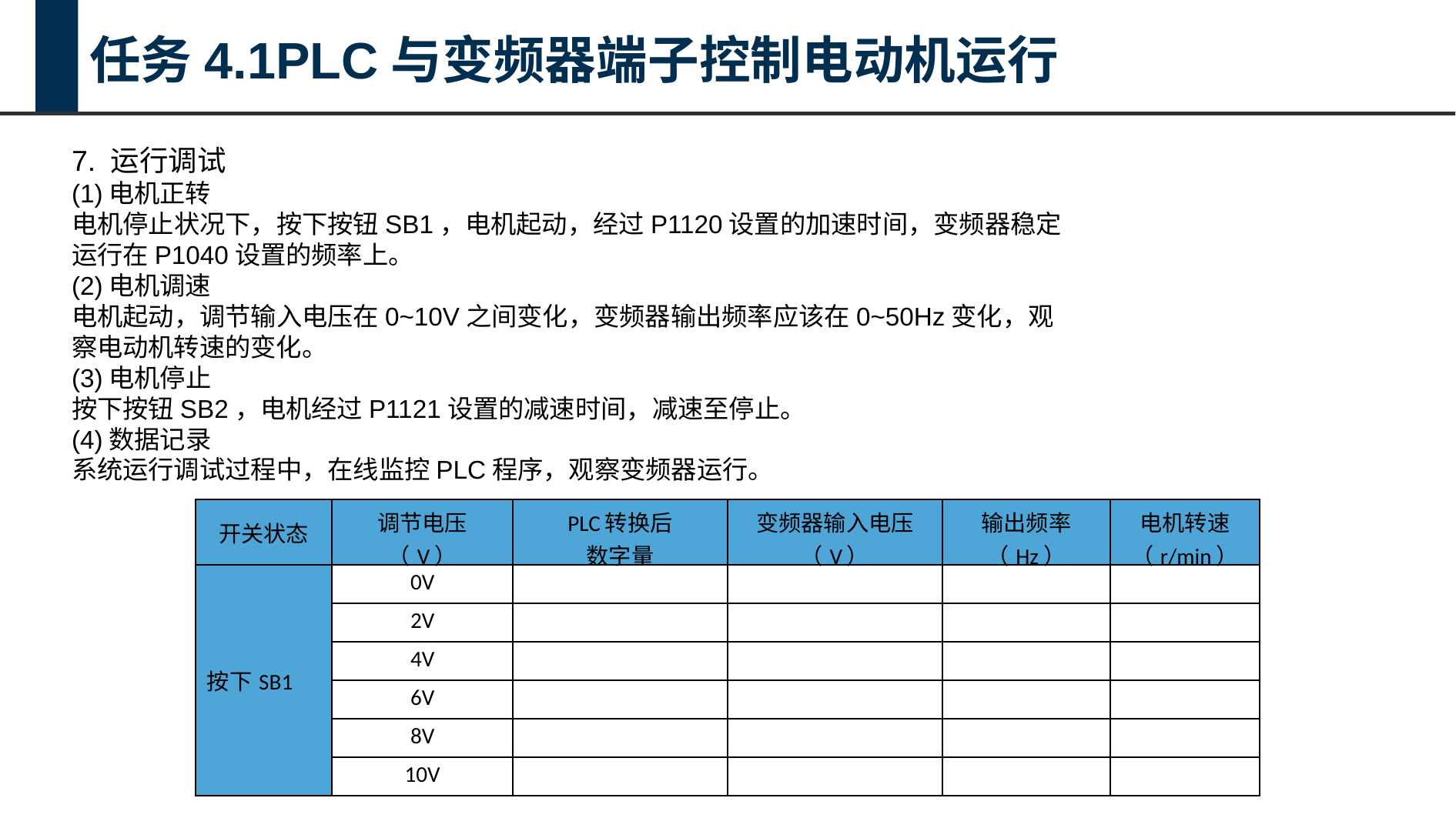

任务4.1PLC与变频器端子控制电动机运行
7. 运行调试
(1)电机正转
电机停止状况下，按下按钮SB1，电机起动，经过P1120设置的加速时间，变频器稳定
运行在P1040设置的频率上。
(2)电机调速
电机起动，调节输入电压在0~10V之间变化，变频器输出频率应该在0~50Hz变化，观
察电动机转速的变化。
(3)电机停止
按下按钮SB2，电机经过P1121设置的减速时间，减速至停止。
(4)数据记录
系统运行调试过程中，在线监控PLC程序，观察变频器运行。
| 开关状态 | 调节电压（V） | PLC转换后 数字量 | 变频器输入电压 （V） | 输出频率 （Hz） | 电机转速（r/min） |
| --- | --- | --- | --- | --- | --- |
| 按下SB1 | 0V |  |  |  |  |
|  | 2V |  |  |  |  |
|  | 4V |  |  |  |  |
|  | 6V |  |  |  |  |
|  | 8V |  |  |  |  |
|  | 10V |  |  |  |  |